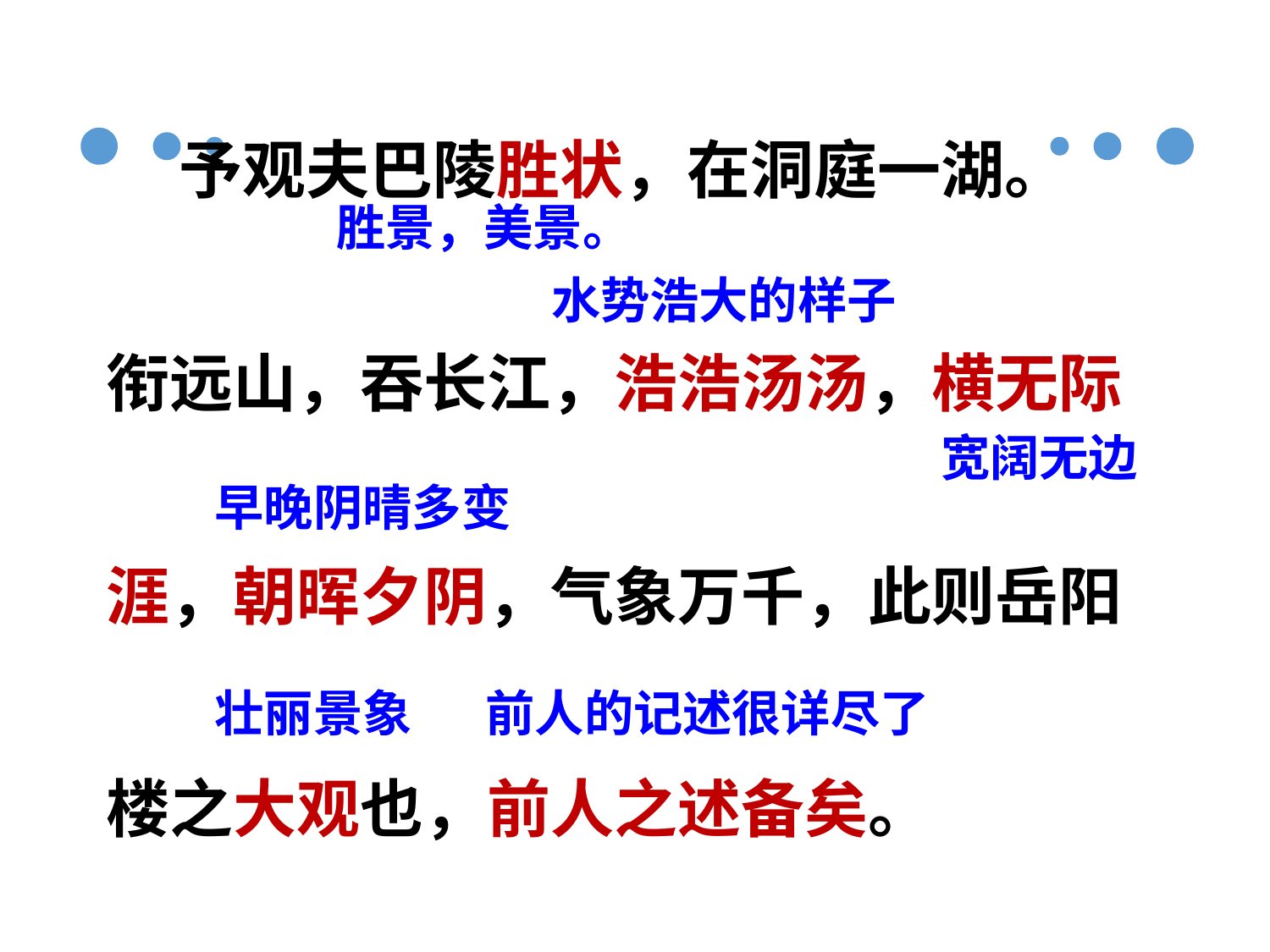

予观夫巴陵胜状，在洞庭一湖。

衔远山，吞长江，浩浩汤汤，横无际

涯，朝晖夕阴，气象万千，此则岳阳

楼之大观也，前人之述备矣。
胜景，美景。
水势浩大的样子
宽阔无边
早晚阴晴多变
壮丽景象
前人的记述很详尽了